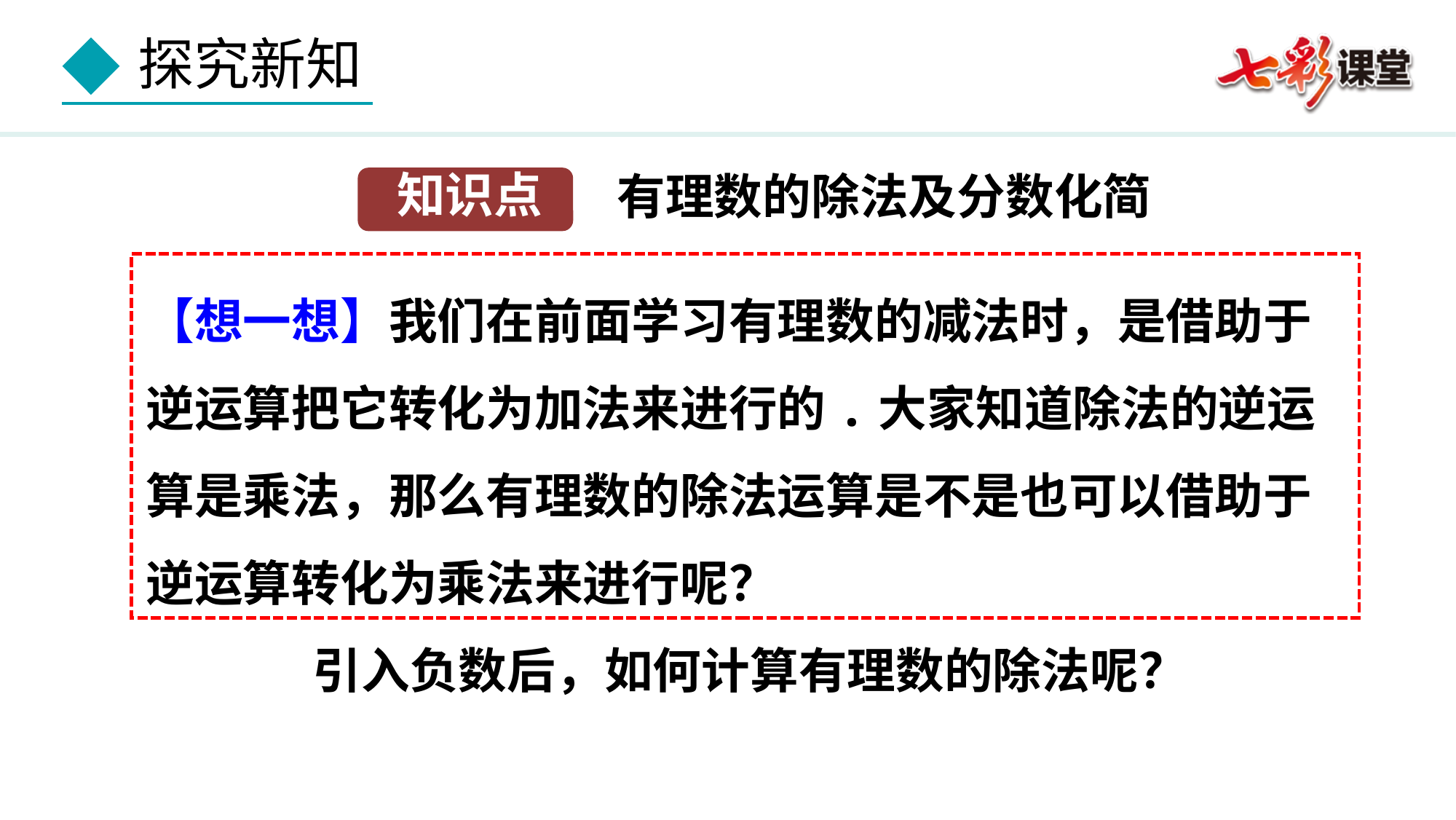

有理数的除法及分数化简

知识点
【想一想】我们在前面学习有理数的减法时，是借助于逆运算把它转化为加法来进行的.大家知道除法的逆运算是乘法，那么有理数的除法运算是不是也可以借助于逆运算转化为乘法来进行呢？
引入负数后，如何计算有理数的除法呢？